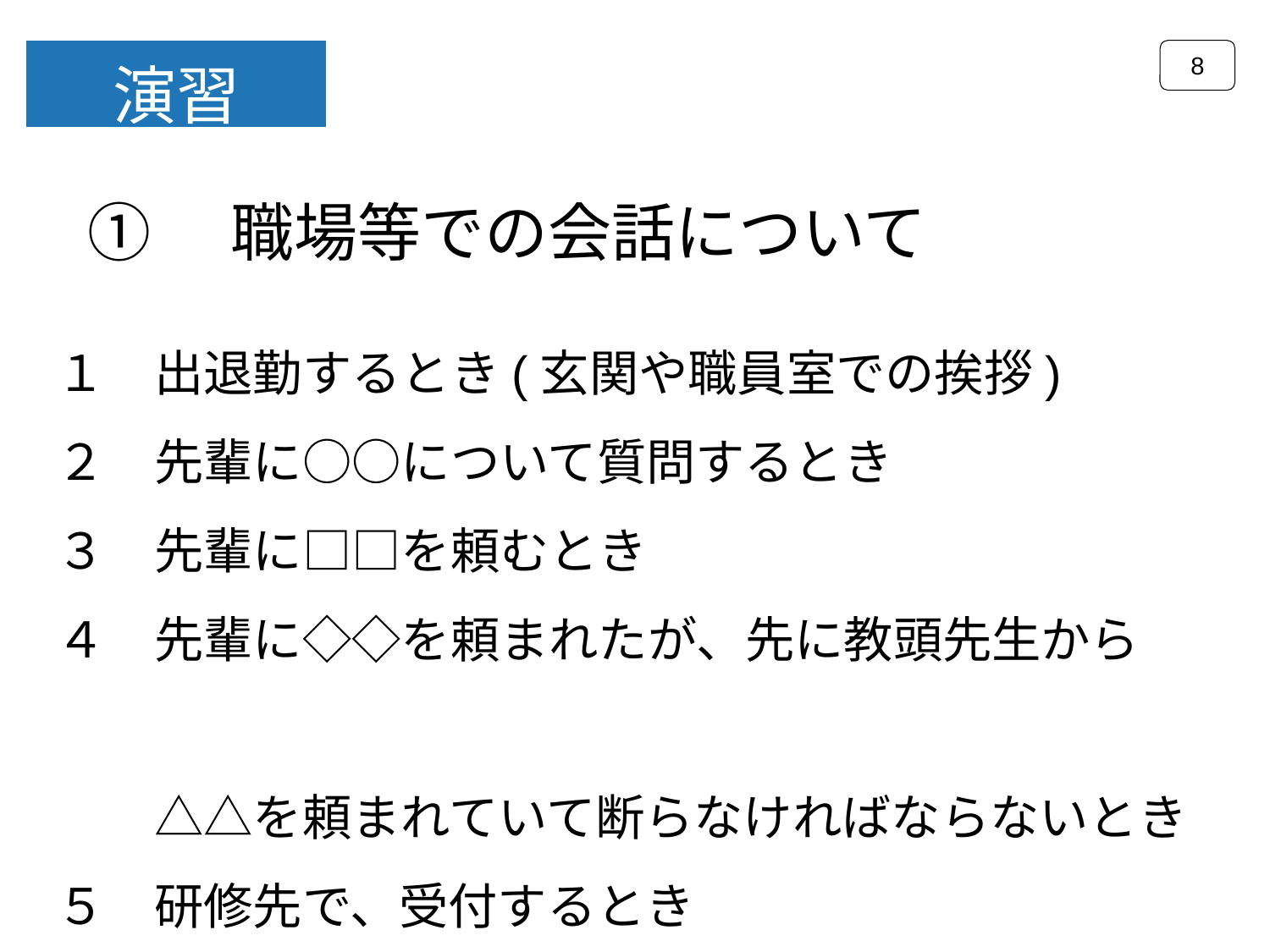

8
演習
①　職場等での会話について
１　出退勤するとき(玄関や職員室での挨拶)
２　先輩に○○について質問するとき
３　先輩に□□を頼むとき
４　先輩に◇◇を頼まれたが、先に教頭先生から
　　△△を頼まれていて断らなければならないとき
５　研修先で、受付するとき